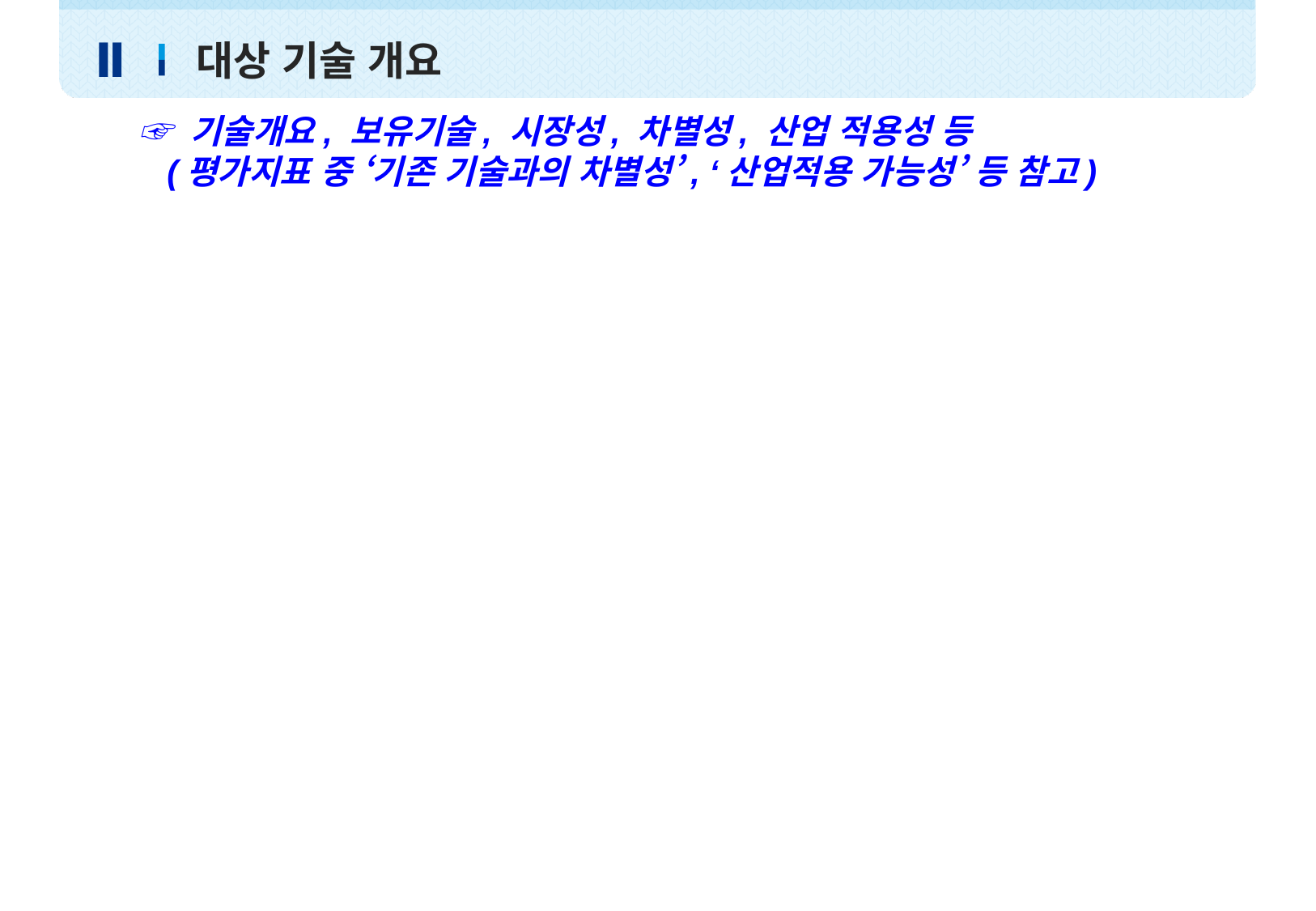

Ⅱ
대상 기술 개요
☞ 기술개요, 보유기술, 시장성, 차별성, 산업 적용성 등
   (평가지표 중 ‘기존 기술과의 차별성’, ‘산업적용 가능성’ 등 참고)